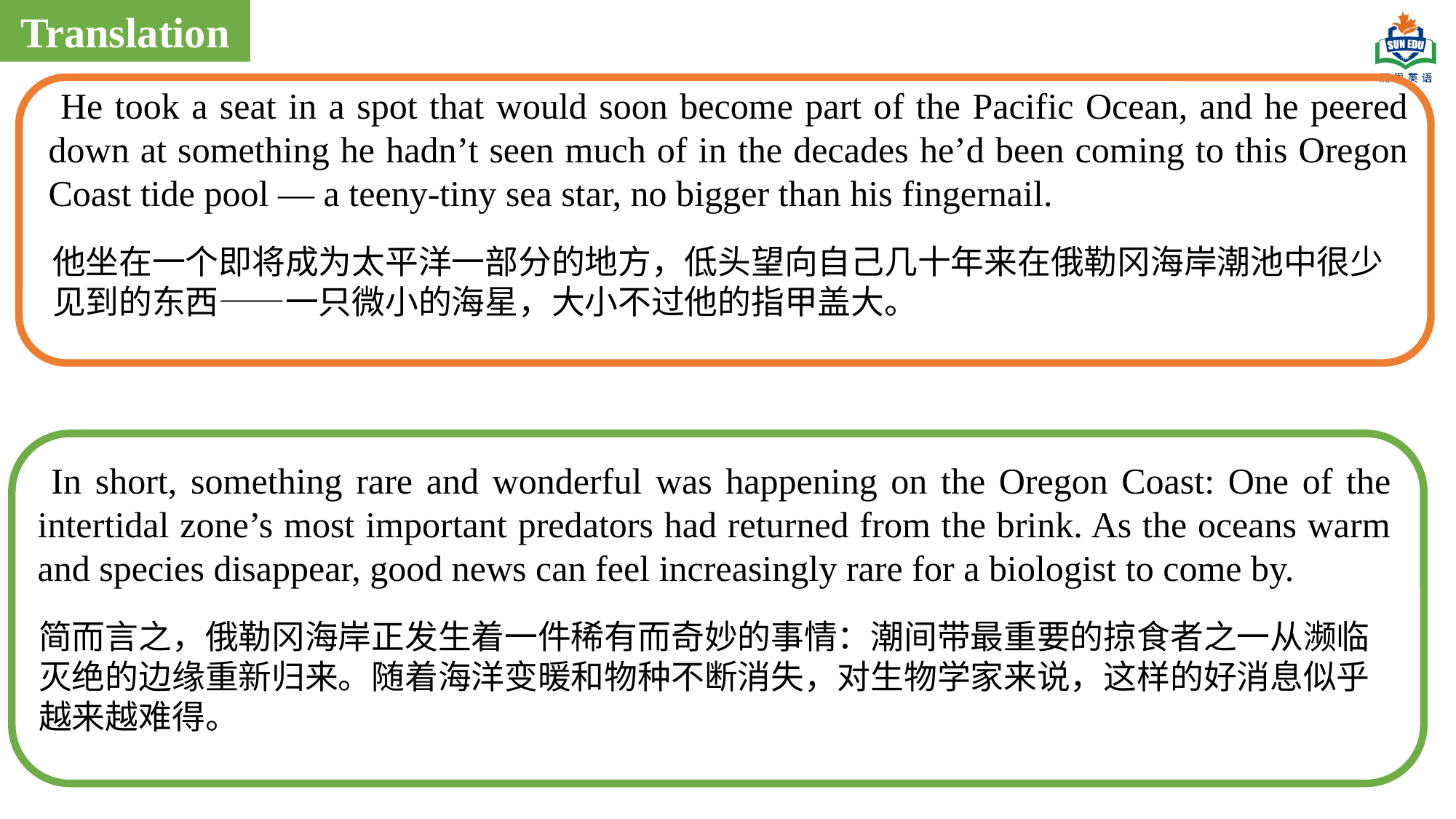

Translation

 He took a seat in a spot that would soon become part of the Pacific Ocean, and he peered down at something he hadn’t seen much of in the decades he’d been coming to this Oregon Coast tide pool — a teeny-tiny sea star, no bigger than his fingernail.
他坐在一个即将成为太平洋一部分的地方，低头望向自己几十年来在俄勒冈海岸潮池中很少见到的东西——一只微小的海星，大小不过他的指甲盖大。

 In short, something rare and wonderful was happening on the Oregon Coast: One of the intertidal zone’s most important predators had returned from the brink. As the oceans warm and species disappear, good news can feel increasingly rare for a biologist to come by.
简而言之，俄勒冈海岸正发生着一件稀有而奇妙的事情：潮间带最重要的掠食者之一从濒临灭绝的边缘重新归来。随着海洋变暖和物种不断消失，对生物学家来说，这样的好消息似乎越来越难得。